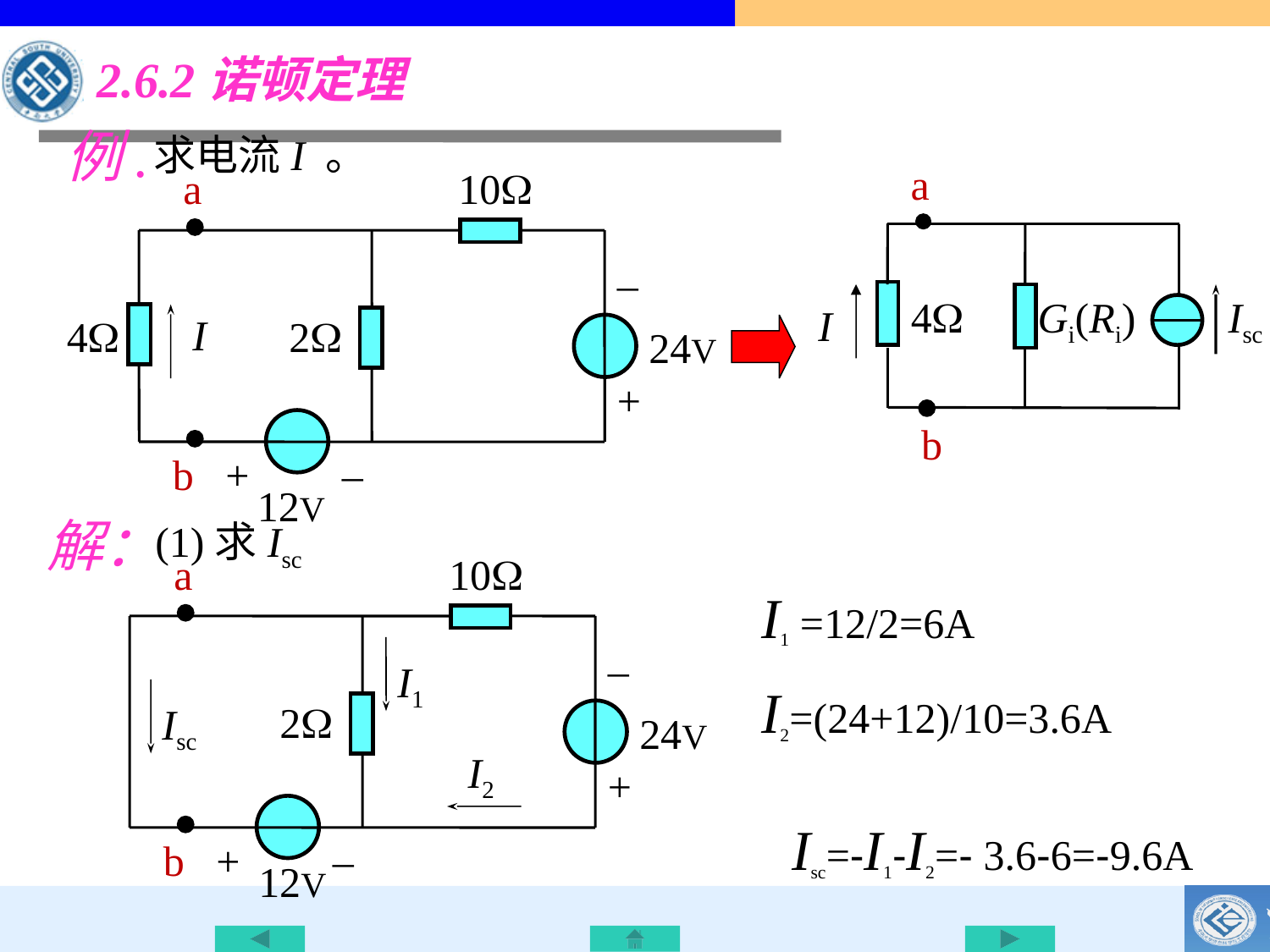

2.6.2诺顿定理
例.
求电流I 。
a

4Ω

Gi(Ri)
Isc

I

b
a
10Ω

–
I
4Ω

2Ω

24V

+

b
+
–
12V

解：
(1)求Isc
a
10Ω

–
I1

2Ω

Isc
24V

I2

+

b
+
–
12V
I1 =12/2=6A
 I2=(24+12)/10=3.6A
Isc=-I1-I2=- 3.6-6=-9.6A